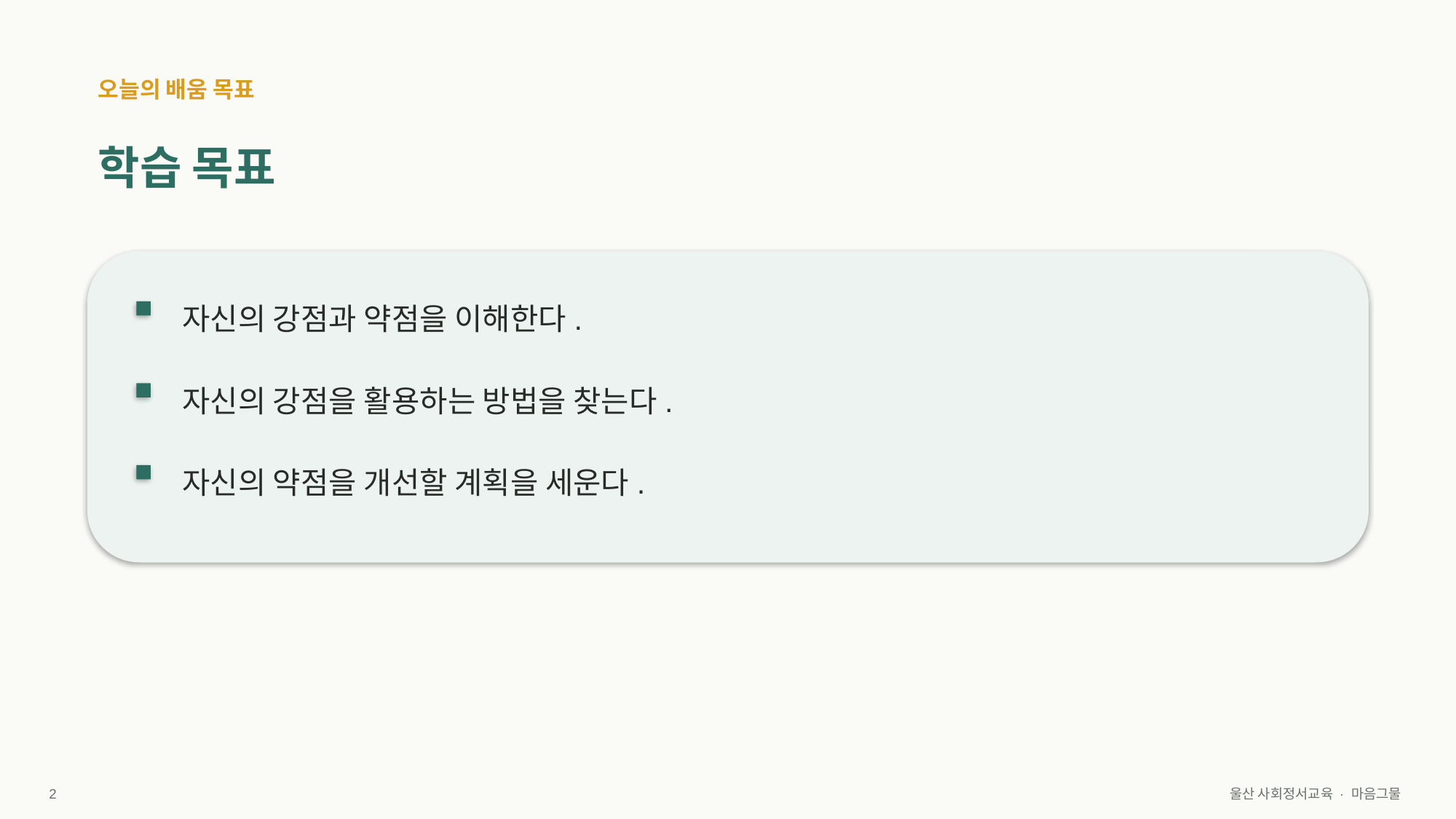

오늘의 배움 목표
학습 목표

자신의 강점과 약점을 이해한다.

자신의 강점을 활용하는 방법을 찾는다.

자신의 약점을 개선할 계획을 세운다.

2
울산 사회정서교육 · 마음그물